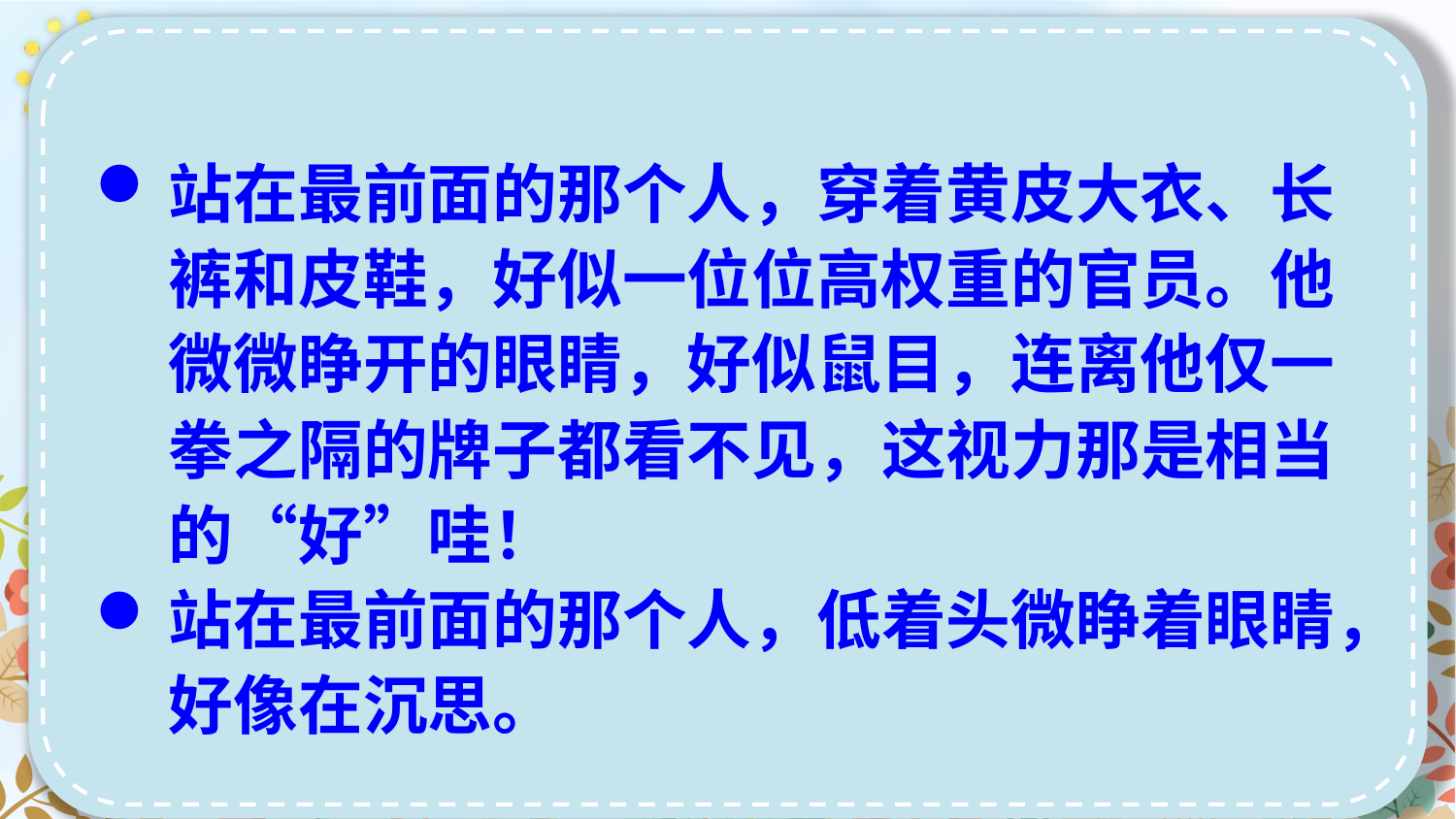

站在最前面的那个人，穿着黄皮大衣、长裤和皮鞋，好似一位位高权重的官员。他微微睁开的眼睛，好似鼠目，连离他仅一拳之隔的牌子都看不见，这视力那是相当的“好”哇！
站在最前面的那个人，低着头微睁着眼睛，好像在沉思。